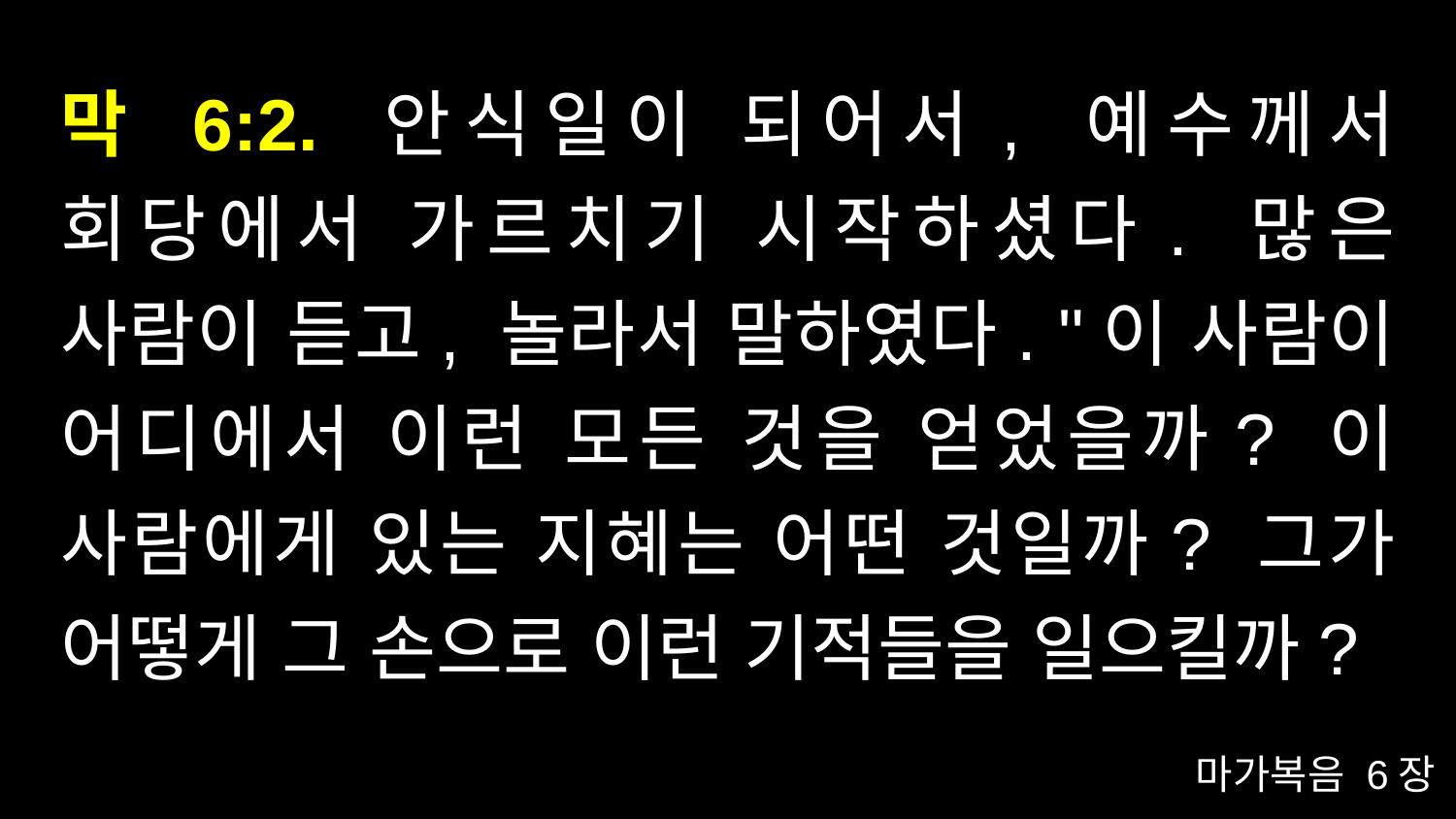

# 막 6:2. 안식일이 되어서, 예수께서 회당에서 가르치기 시작하셨다. 많은 사람이 듣고, 놀라서 말하였다. "이 사람이 어디에서 이런 모든 것을 얻었을까? 이 사람에게 있는 지혜는 어떤 것일까? 그가 어떻게 그 손으로 이런 기적들을 일으킬까?
마가복음 6장